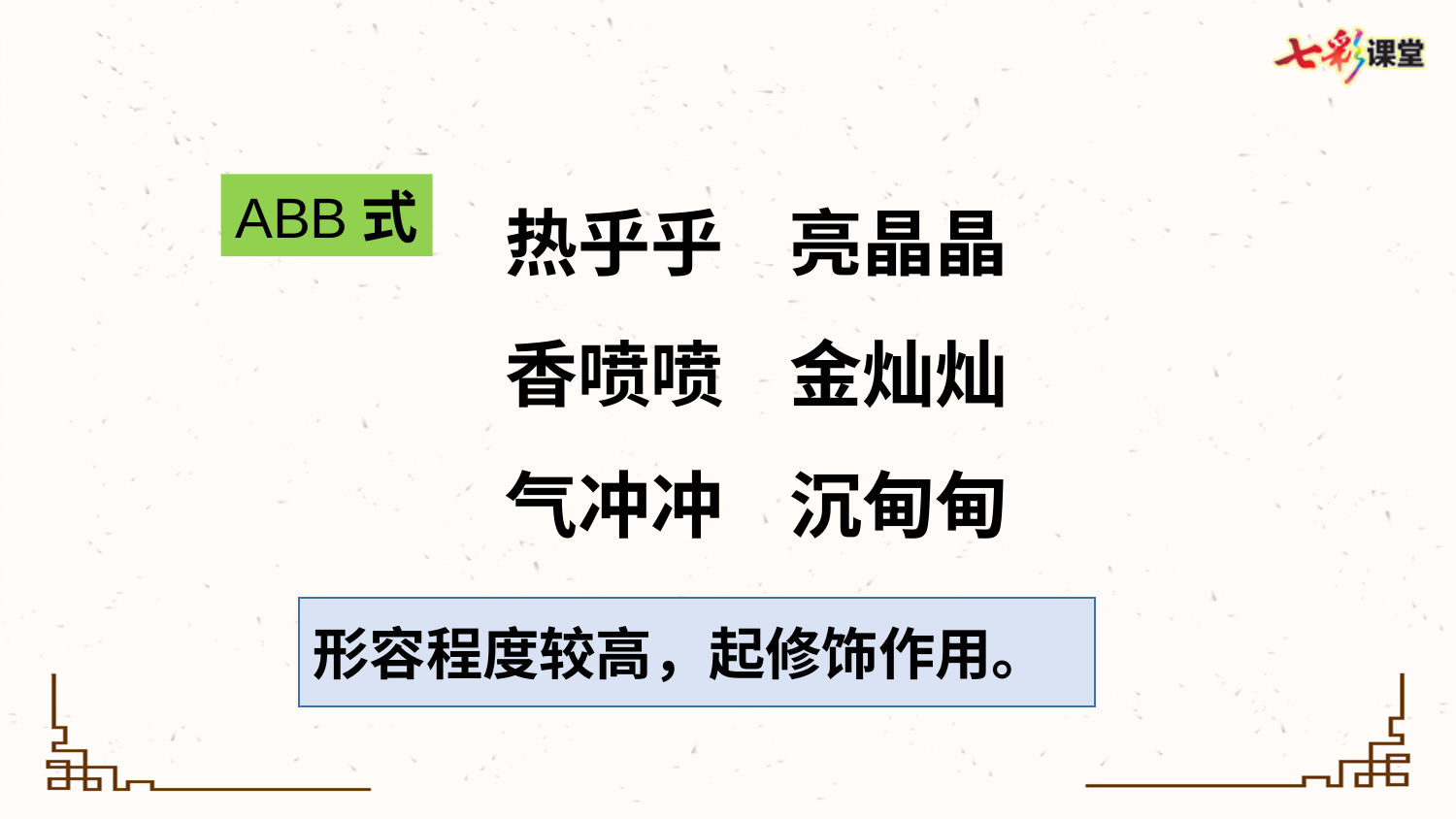

热乎乎    亮晶晶
香喷喷    金灿灿
气冲冲    沉甸甸
ABB式
形容程度较高，起修饰作用。